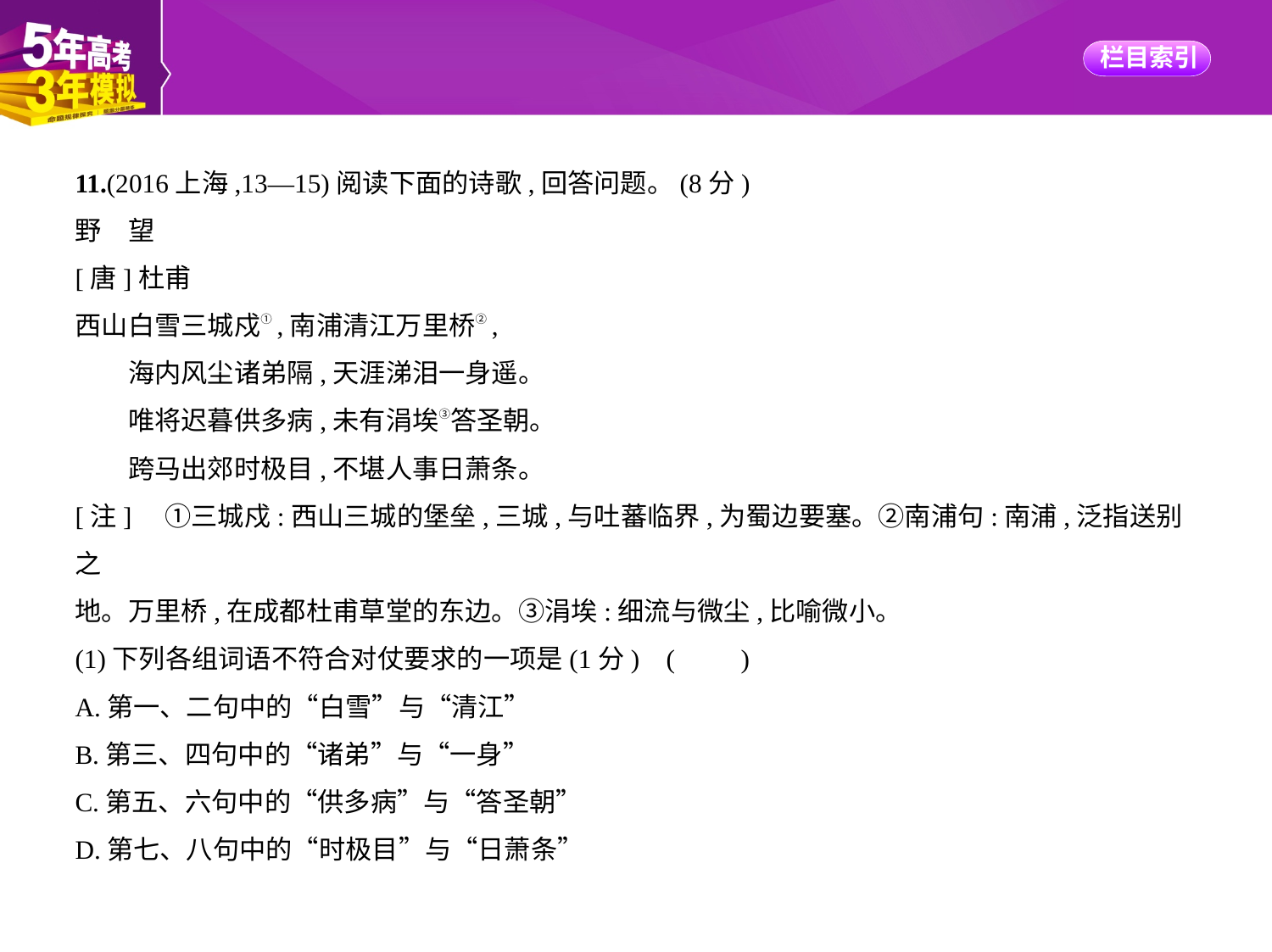

11.(2016上海,13—15)阅读下面的诗歌,回答问题。(8分)
野　望
[唐]杜甫
西山白雪三城戍①,南浦清江万里桥②,
　　海内风尘诸弟隔,天涯涕泪一身遥。
　　唯将迟暮供多病,未有涓埃③答圣朝。
　　跨马出郊时极目,不堪人事日萧条。
[注]　①三城戍:西山三城的堡垒,三城,与吐蕃临界,为蜀边要塞。②南浦句:南浦,泛指送别之
地。万里桥,在成都杜甫草堂的东边。③涓埃:细流与微尘,比喻微小。
(1)下列各组词语不符合对仗要求的一项是(1分) (　　)
A.第一、二句中的“白雪”与“清江”
B.第三、四句中的“诸弟”与“一身”
C.第五、六句中的“供多病”与“答圣朝”
D.第七、八句中的“时极目”与“日萧条”